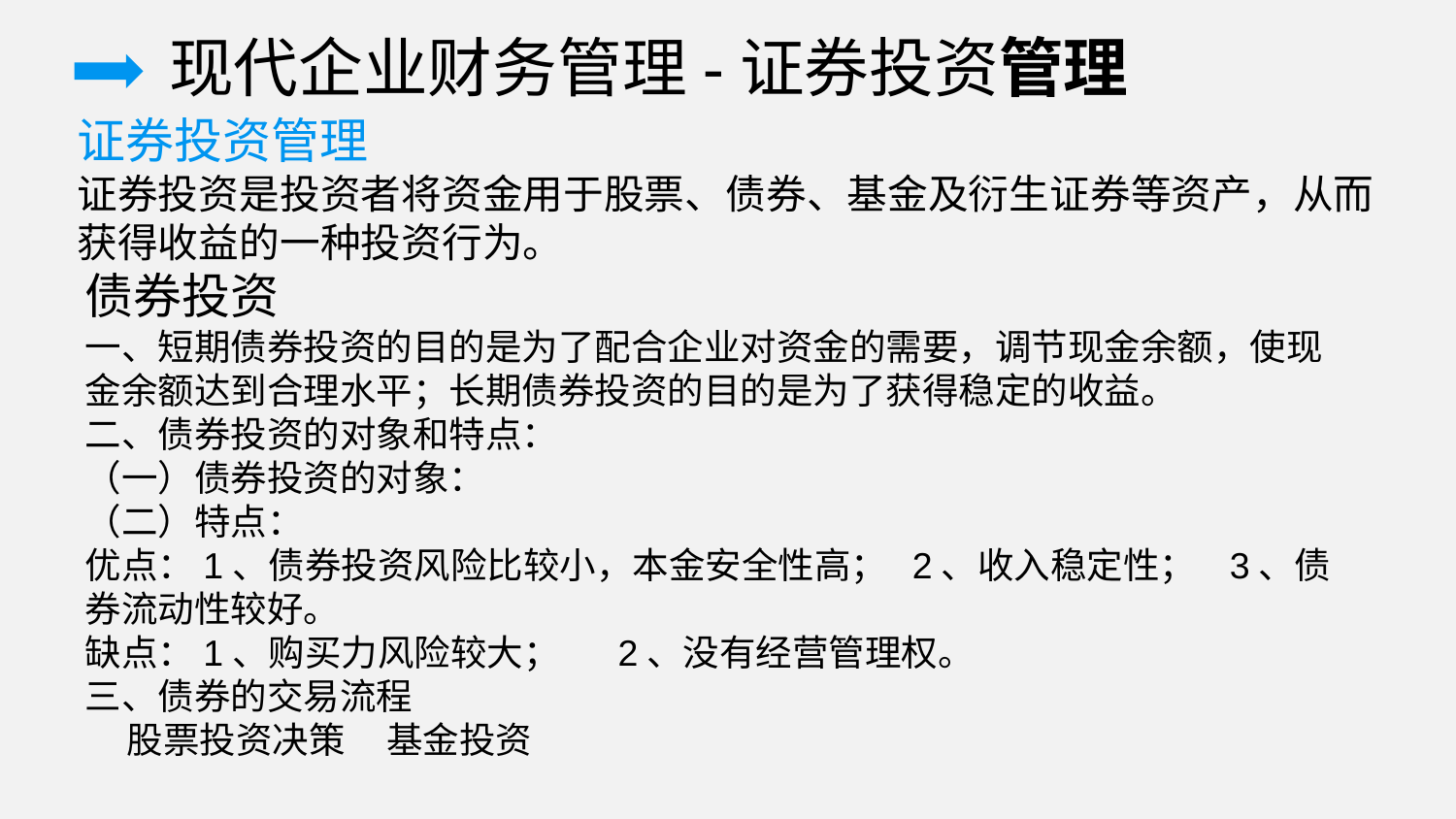

现代企业财务管理-证券投资管理
证券投资管理
证券投资是投资者将资金用于股票、债券、基金及衍生证券等资产，从而获得收益的一种投资行为。
债券投资
一、短期债券投资的目的是为了配合企业对资金的需要，调节现金余额，使现金余额达到合理水平；长期债券投资的目的是为了获得稳定的收益。
二、债券投资的对象和特点：
（一）债券投资的对象：
（二）特点：
优点：1、债券投资风险比较小，本金安全性高；  2、收入稳定性；   3、债券流动性较好。
缺点：1、购买力风险较大；      2、没有经营管理权。
三、债券的交易流程
    股票投资决策     基金投资